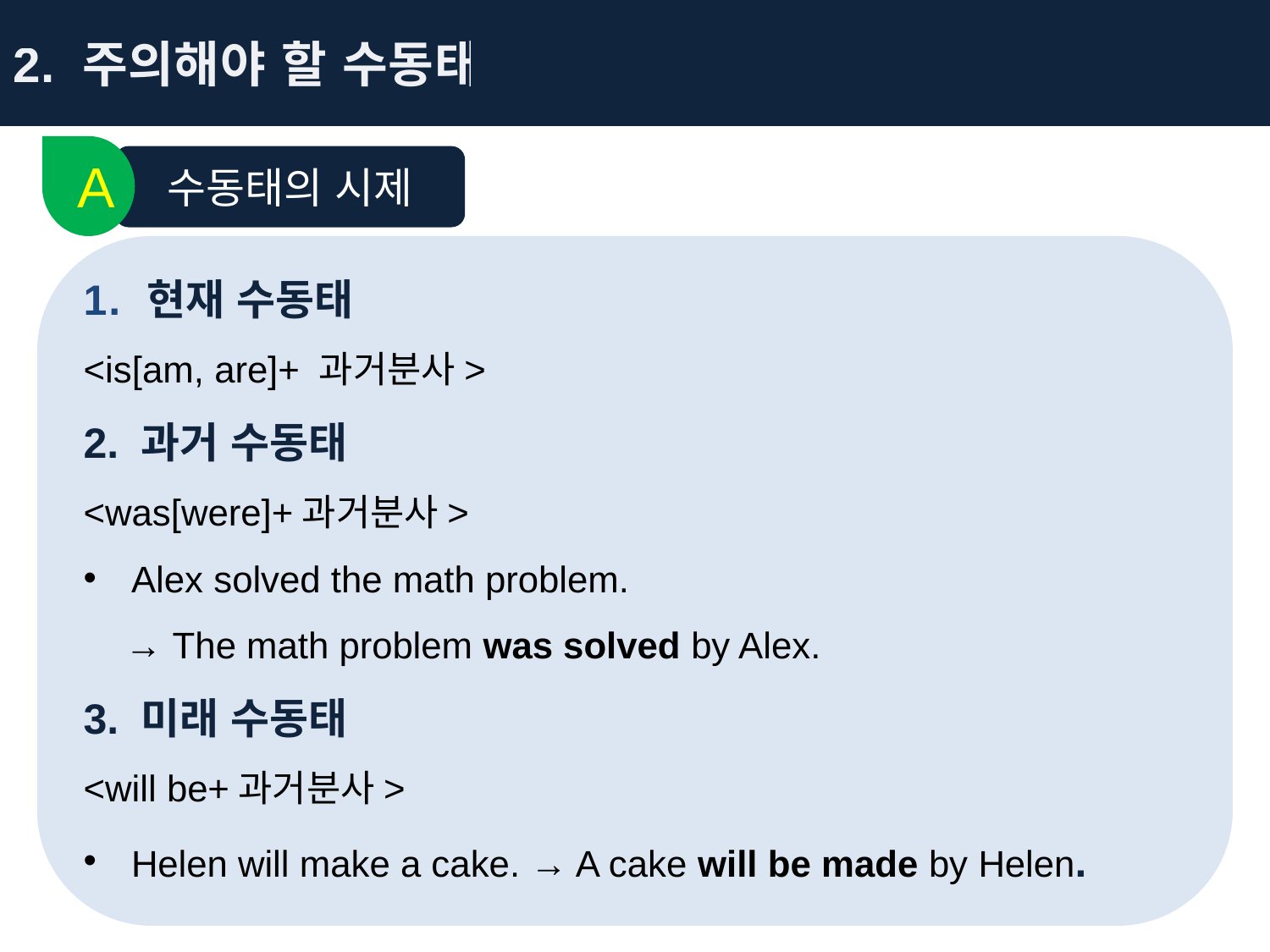

2. 주의해야 할 수동태

A
수동태의 시제

현재 수동태
<is[am, are]+ 과거분사>
2. 과거 수동태
<was[were]+과거분사>
Alex solved the math problem.
    → The math problem was solved by Alex.
3. 미래 수동태
<will be+과거분사>
Helen will make a cake. → A cake will be made by Helen.